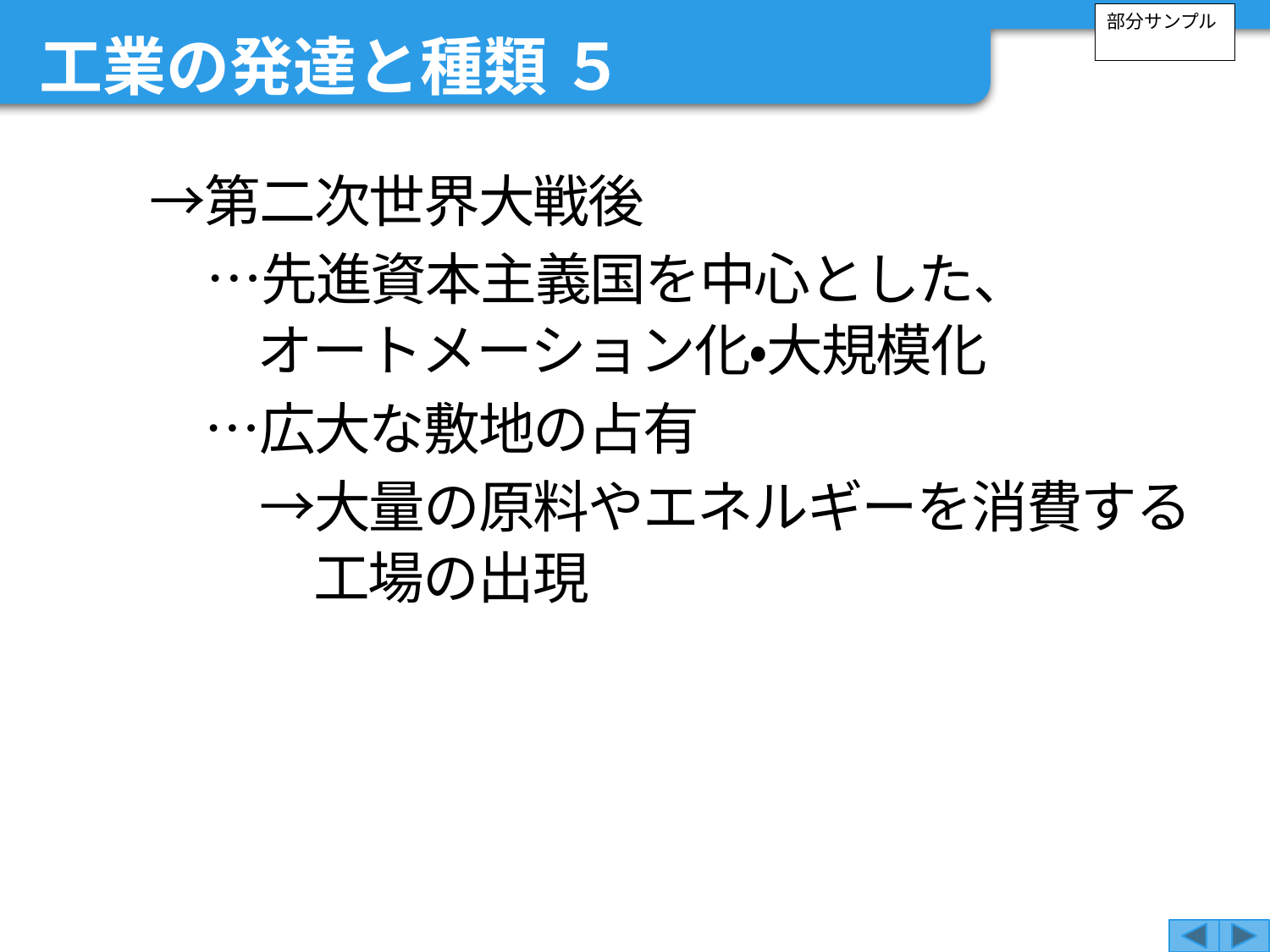

工業の発達と種類 ５
部分サンプル
　→第二次世界大戦後
　　…先進資本主義国を中心とした、
オートメーション化・大規模化
　　…広大な敷地の占有
　　　→大量の原料やエネルギーを消費する
工場の出現